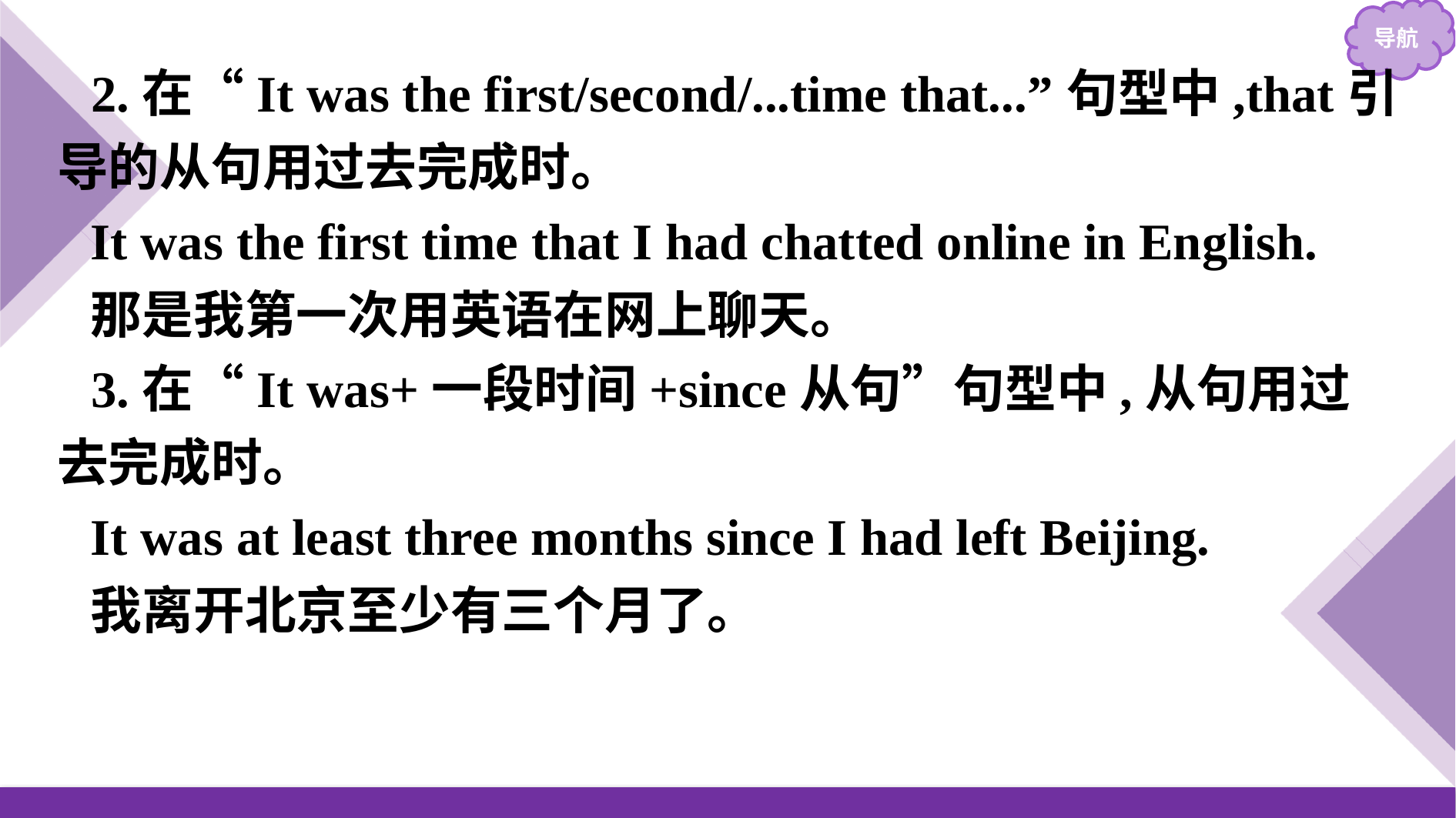

2.在“It was the first/second/...time that...”句型中,that引导的从句用过去完成时。
It was the first time that I had chatted online in English.
那是我第一次用英语在网上聊天。
3.在“It was+一段时间+since从句”句型中,从句用过去完成时。
It was at least three months since I had left Beijing.
我离开北京至少有三个月了。